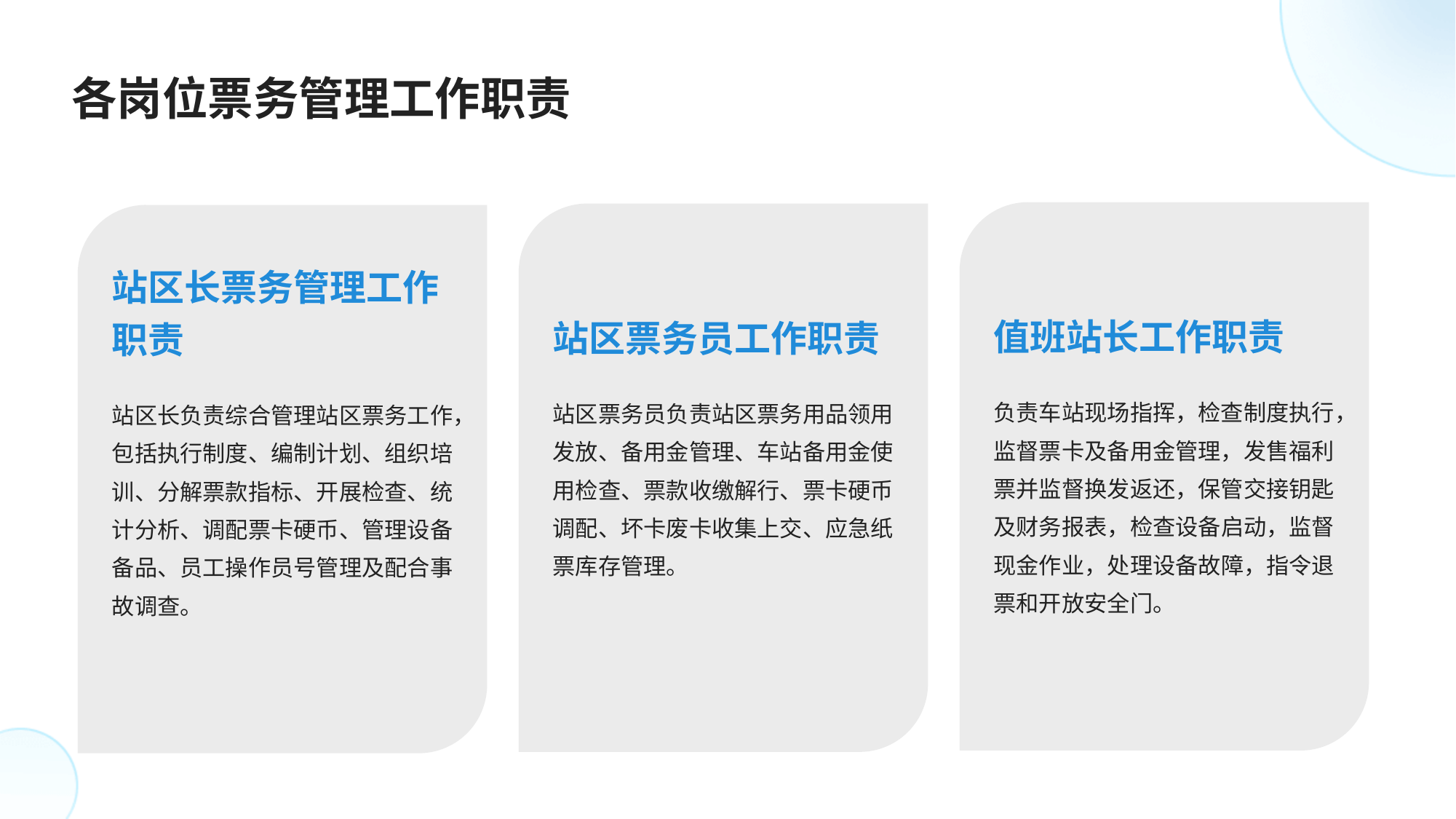

各岗位票务管理工作职责

值班站长工作职责
站区票务员工作职责
站区长票务管理工作职责
负责车站现场指挥，检查制度执行，监督票卡及备用金管理，发售福利票并监督换发返还，保管交接钥匙及财务报表，检查设备启动，监督现金作业，处理设备故障，指令退票和开放安全门。
站区票务员负责站区票务用品领用发放、备用金管理、车站备用金使用检查、票款收缴解行、票卡硬币调配、坏卡废卡收集上交、应急纸票库存管理。
站区长负责综合管理站区票务工作，包括执行制度、编制计划、组织培训、分解票款指标、开展检查、统计分析、调配票卡硬币、管理设备备品、员工操作员号管理及配合事故调查。